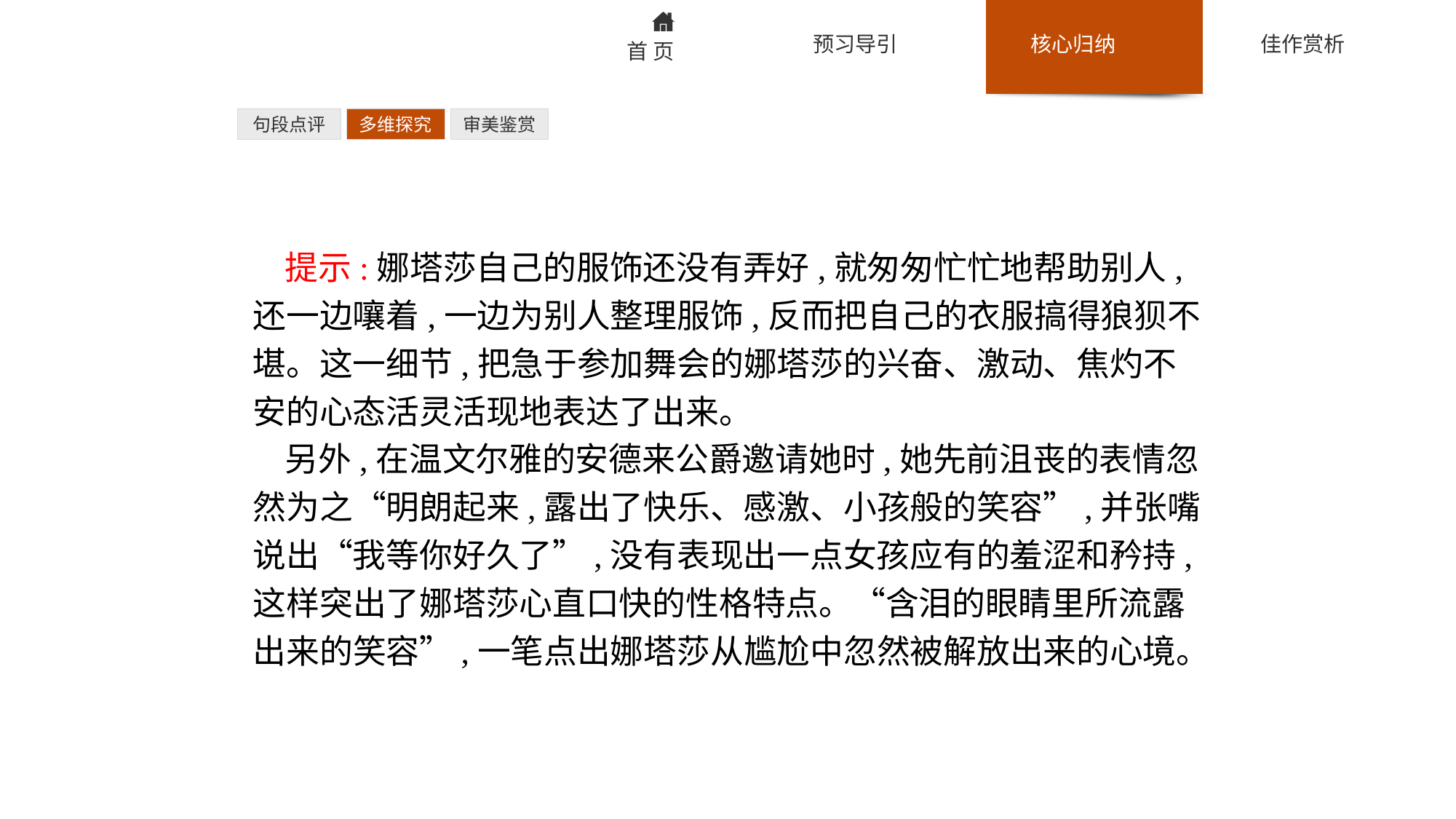

句段点评
多维探究
审美鉴赏
提示:娜塔莎自己的服饰还没有弄好,就匆匆忙忙地帮助别人,还一边嚷着,一边为别人整理服饰,反而把自己的衣服搞得狼狈不堪。这一细节,把急于参加舞会的娜塔莎的兴奋、激动、焦灼不安的心态活灵活现地表达了出来。
另外,在温文尔雅的安德来公爵邀请她时,她先前沮丧的表情忽然为之“明朗起来,露出了快乐、感激、小孩般的笑容”,并张嘴说出“我等你好久了”,没有表现出一点女孩应有的羞涩和矜持,这样突出了娜塔莎心直口快的性格特点。“含泪的眼睛里所流露出来的笑容”,一笔点出娜塔莎从尴尬中忽然被解放出来的心境。